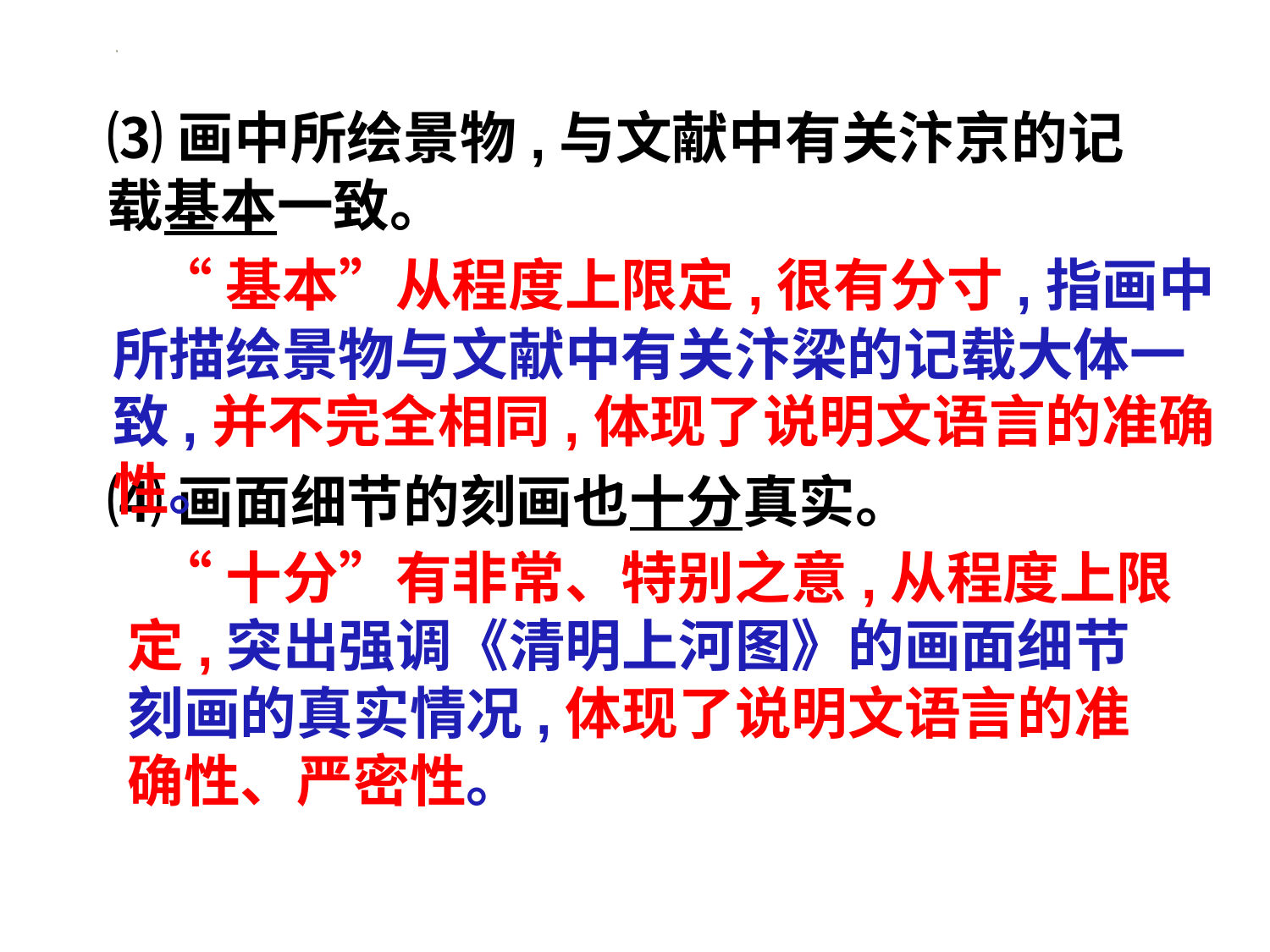

⑶画中所绘景物,与文献中有关汴京的记载基本一致。

⑷画面细节的刻画也十分真实。

   “基本”从程度上限定,很有分寸,指画中所描绘景物与文献中有关汴梁的记载大体一致,并不完全相同,体现了说明文语言的准确性。
   “十分”有非常、特别之意,从程度上限定,突出强调《清明上河图》的画面细节刻画的真实情况,体现了说明文语言的准确性、严密性。